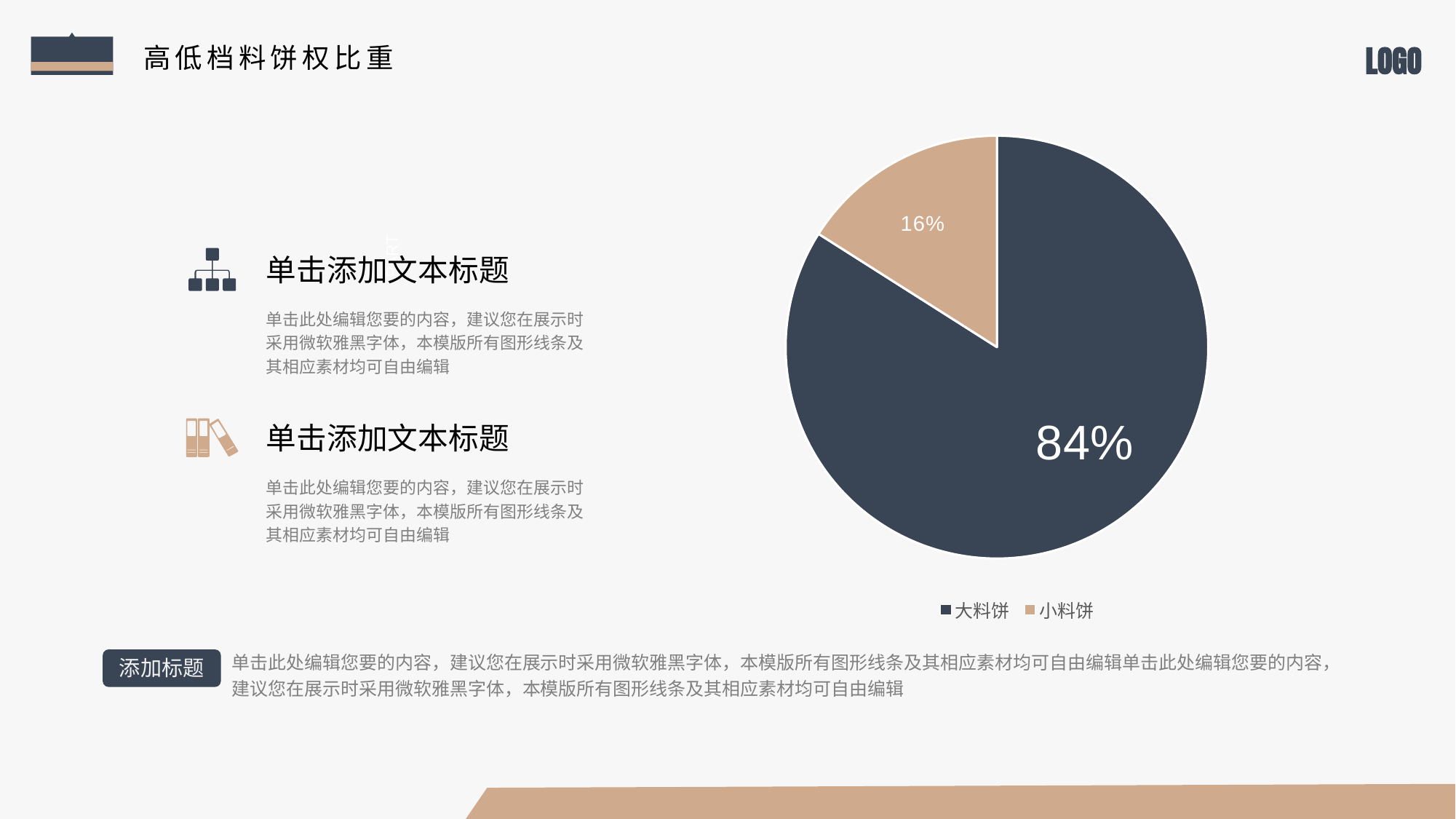

高低档料饼权比重

### Chart

| Category | 销售额 |
|---|---|
| 大料饼 | 0.84 |
| 小料饼 | 0.16 |
PART
单击添加文本标题
单击此处编辑您要的内容，建议您在展示时采用微软雅黑字体，本模版所有图形线条及其相应素材均可自由编辑

单击添加文本标题
单击此处编辑您要的内容，建议您在展示时采用微软雅黑字体，本模版所有图形线条及其相应素材均可自由编辑

单击此处编辑您要的内容，建议您在展示时采用微软雅黑字体，本模版所有图形线条及其相应素材均可自由编辑单击此处编辑您要的内容，建议您在展示时采用微软雅黑字体，本模版所有图形线条及其相应素材均可自由编辑
添加标题